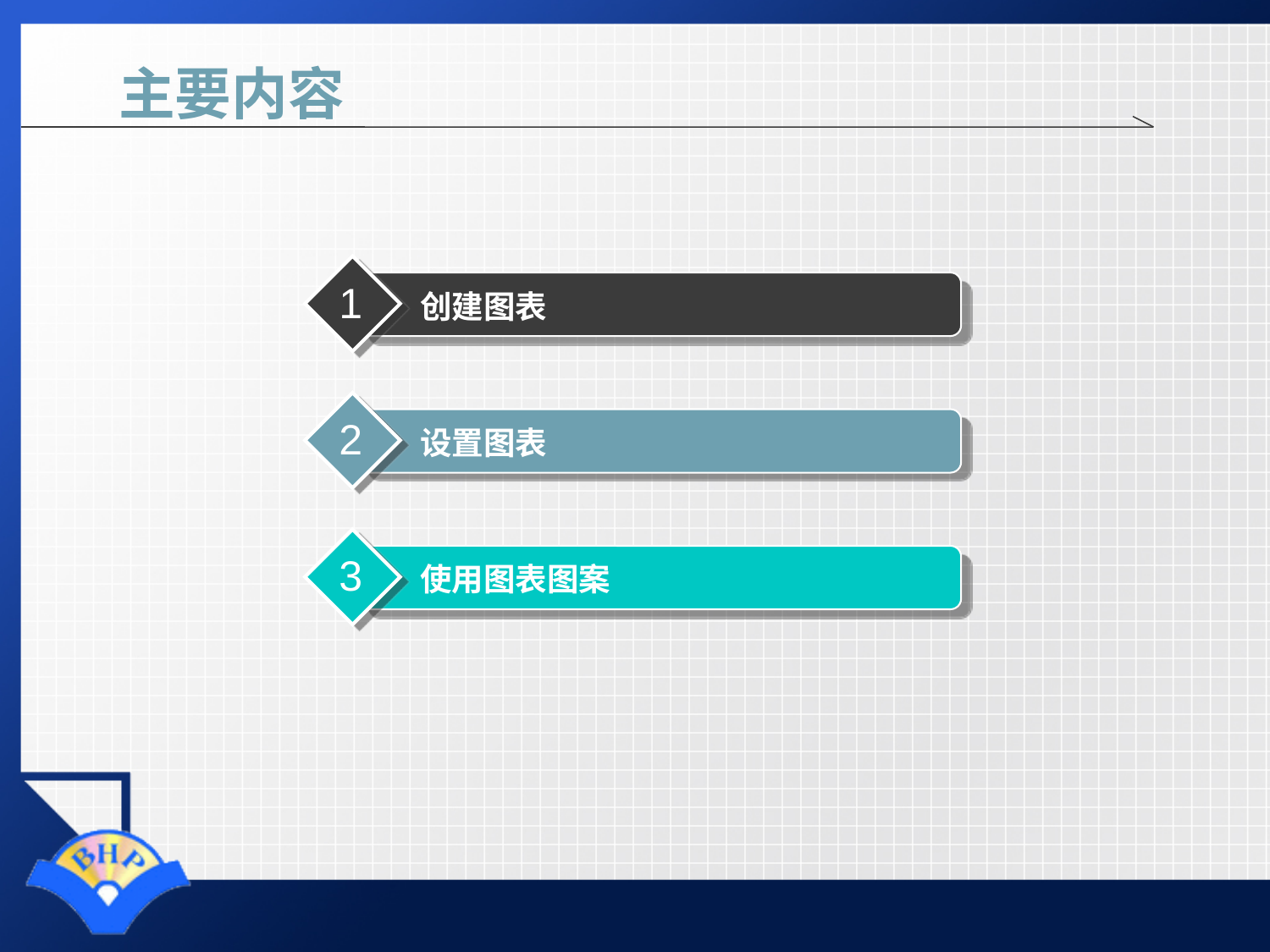

# 主要内容

1

创建图表

2

设置图表

3

使用图表图案